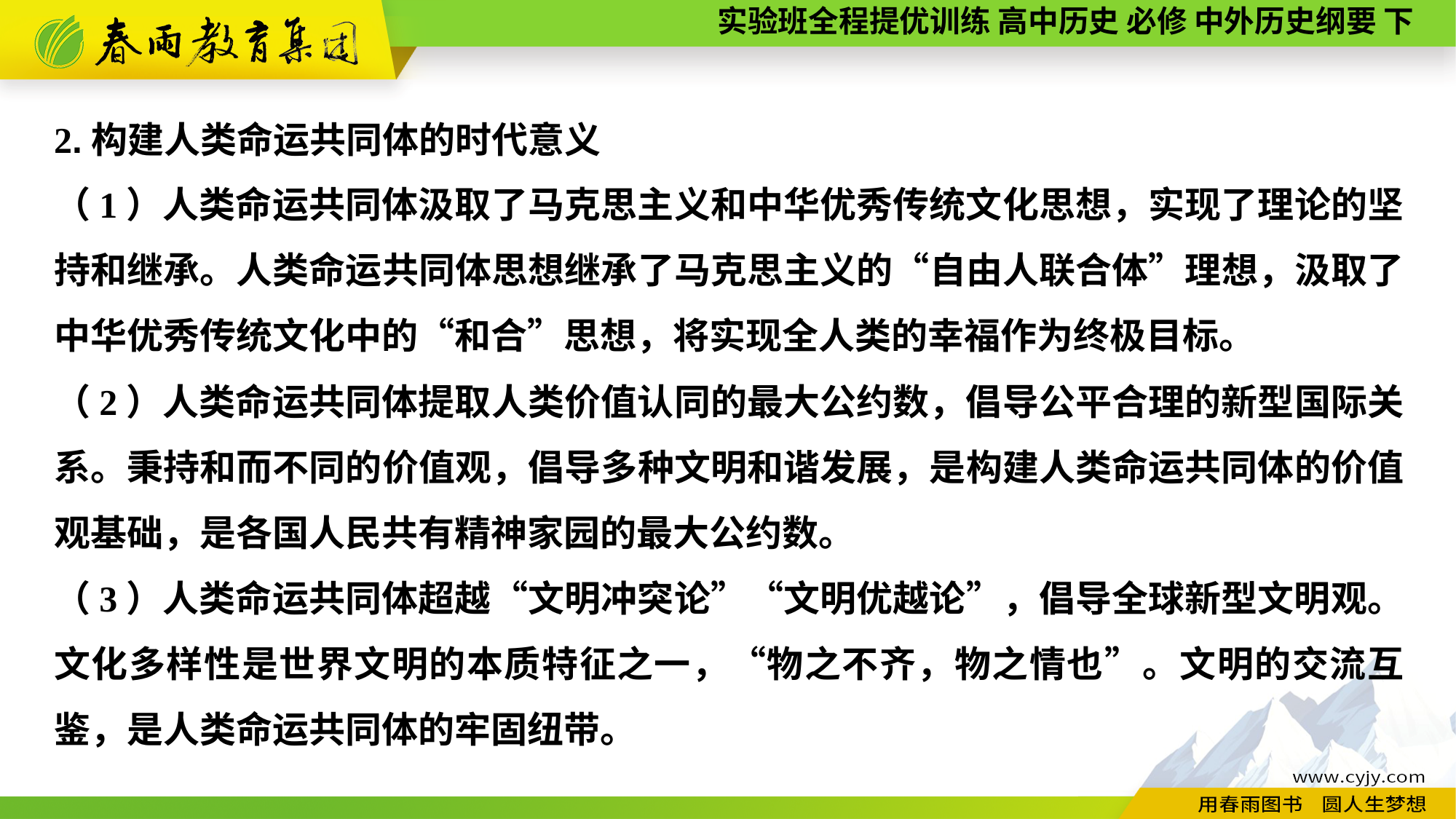

2.构建人类命运共同体的时代意义
（1）人类命运共同体汲取了马克思主义和中华优秀传统文化思想，实现了理论的坚持和继承。人类命运共同体思想继承了马克思主义的“自由人联合体”理想，汲取了中华优秀传统文化中的“和合”思想，将实现全人类的幸福作为终极目标。
（2）人类命运共同体提取人类价值认同的最大公约数，倡导公平合理的新型国际关系。秉持和而不同的价值观，倡导多种文明和谐发展，是构建人类命运共同体的价值观基础，是各国人民共有精神家园的最大公约数。
（3）人类命运共同体超越“文明冲突论”“文明优越论”，倡导全球新型文明观。文化多样性是世界文明的本质特征之一，“物之不齐，物之情也”。文明的交流互鉴，是人类命运共同体的牢固纽带。